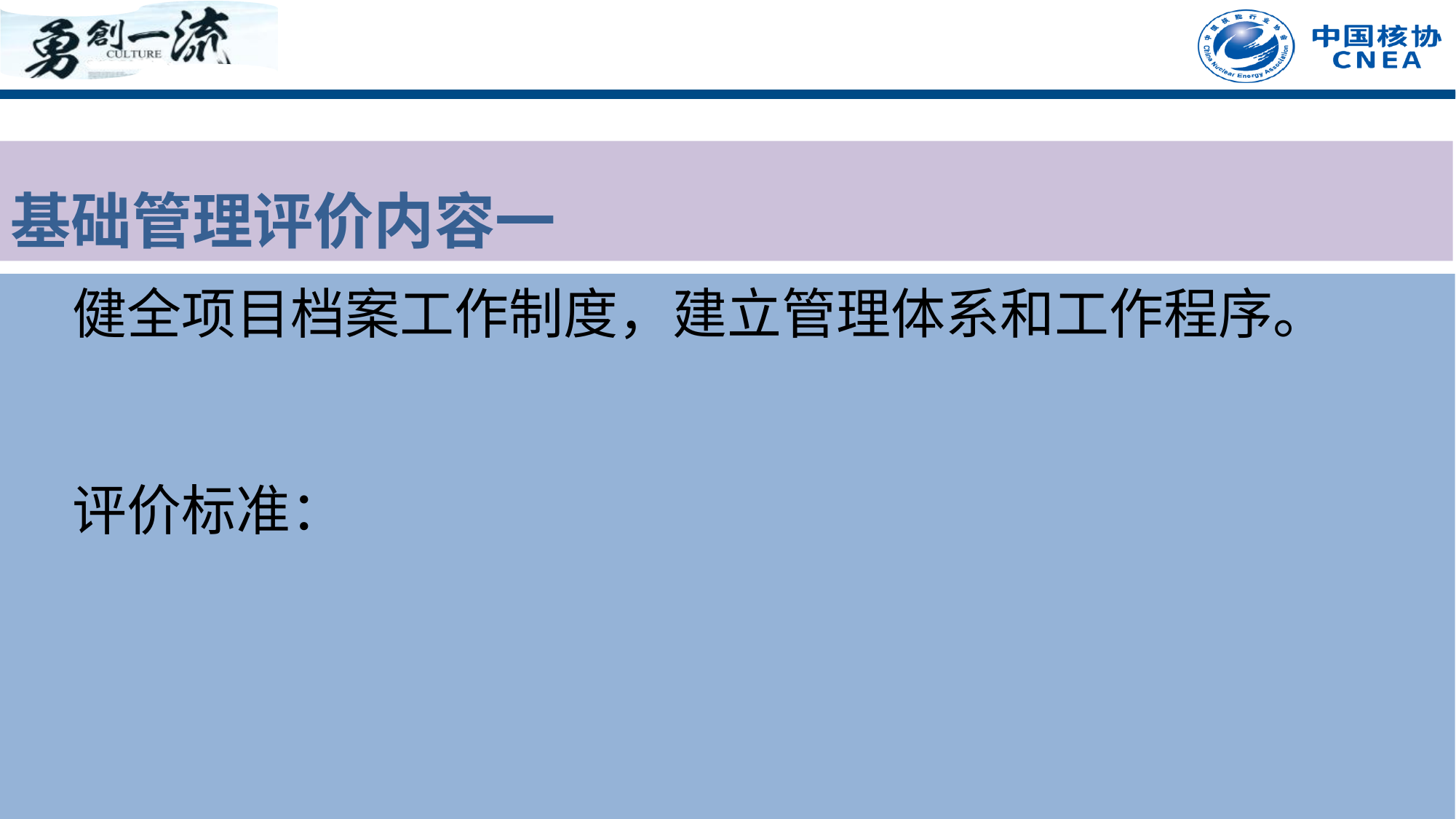

基础管理评价内容一
    健全项目档案工作制度，建立管理体系和工作程序。

    评价标准：